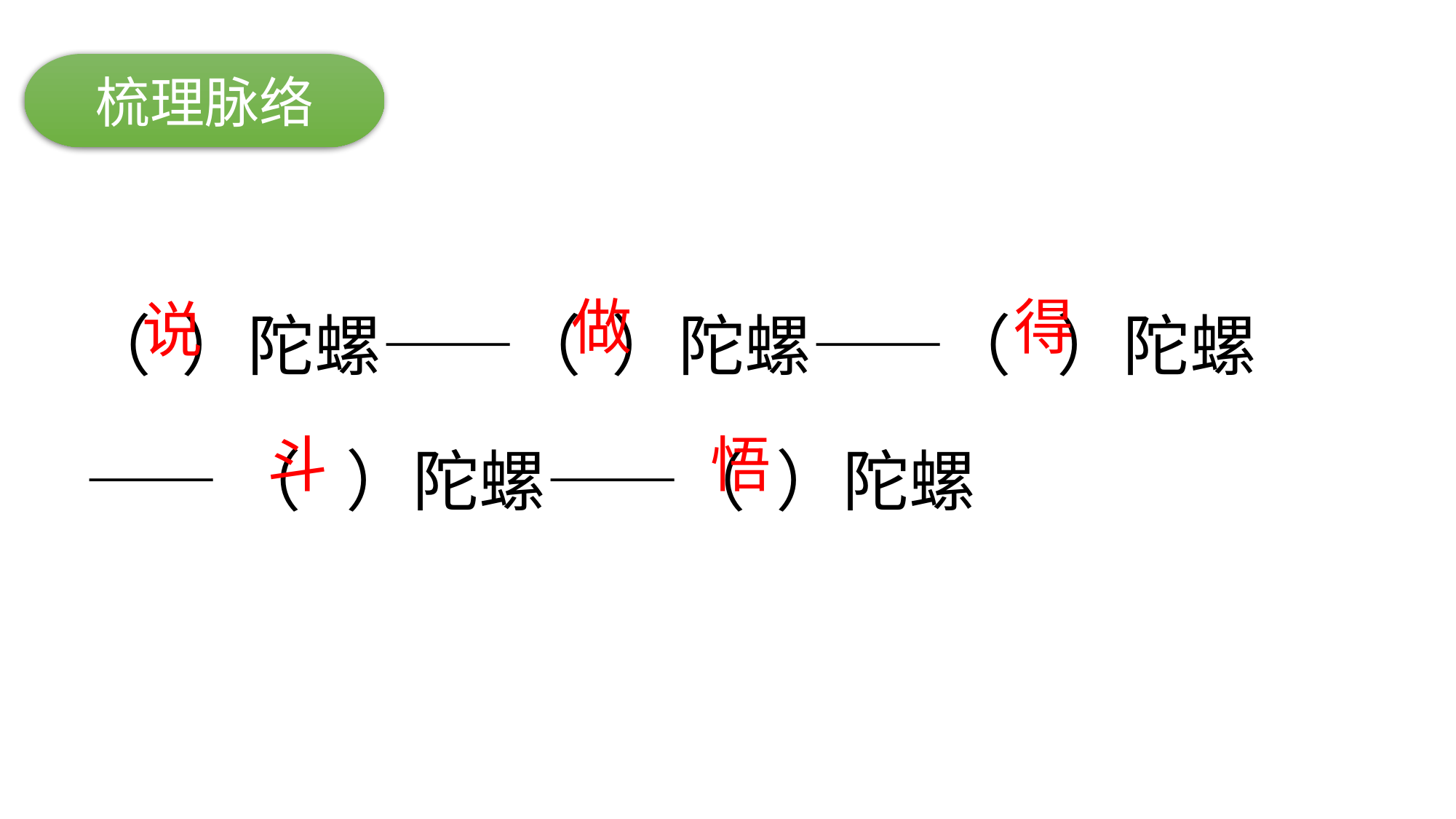

梳理脉络
（  ）陀螺——（  ）陀螺——（   ）陀螺
——（   ）陀螺——（  ）陀螺
做
得
说
斗
悟